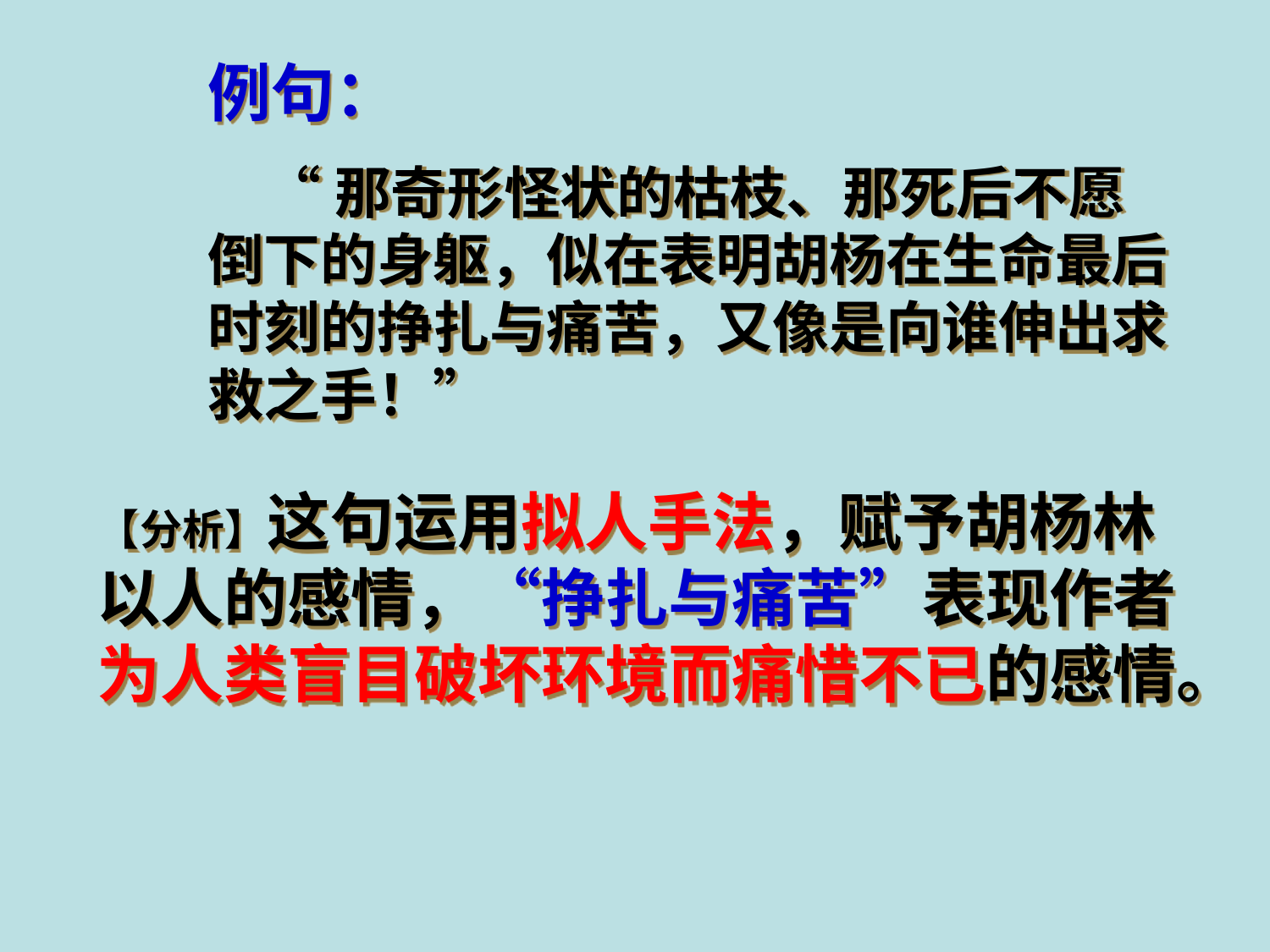

例句：
      “那奇形怪状的枯枝、那死后不愿倒下的身躯，似在表明胡杨在生命最后时刻的挣扎与痛苦，又像是向谁伸出求救之手！”

【分析】这句运用拟人手法，赋予胡杨林以人的感情，“挣扎与痛苦”表现作者为人类盲目破坏环境而痛惜不已的感情。